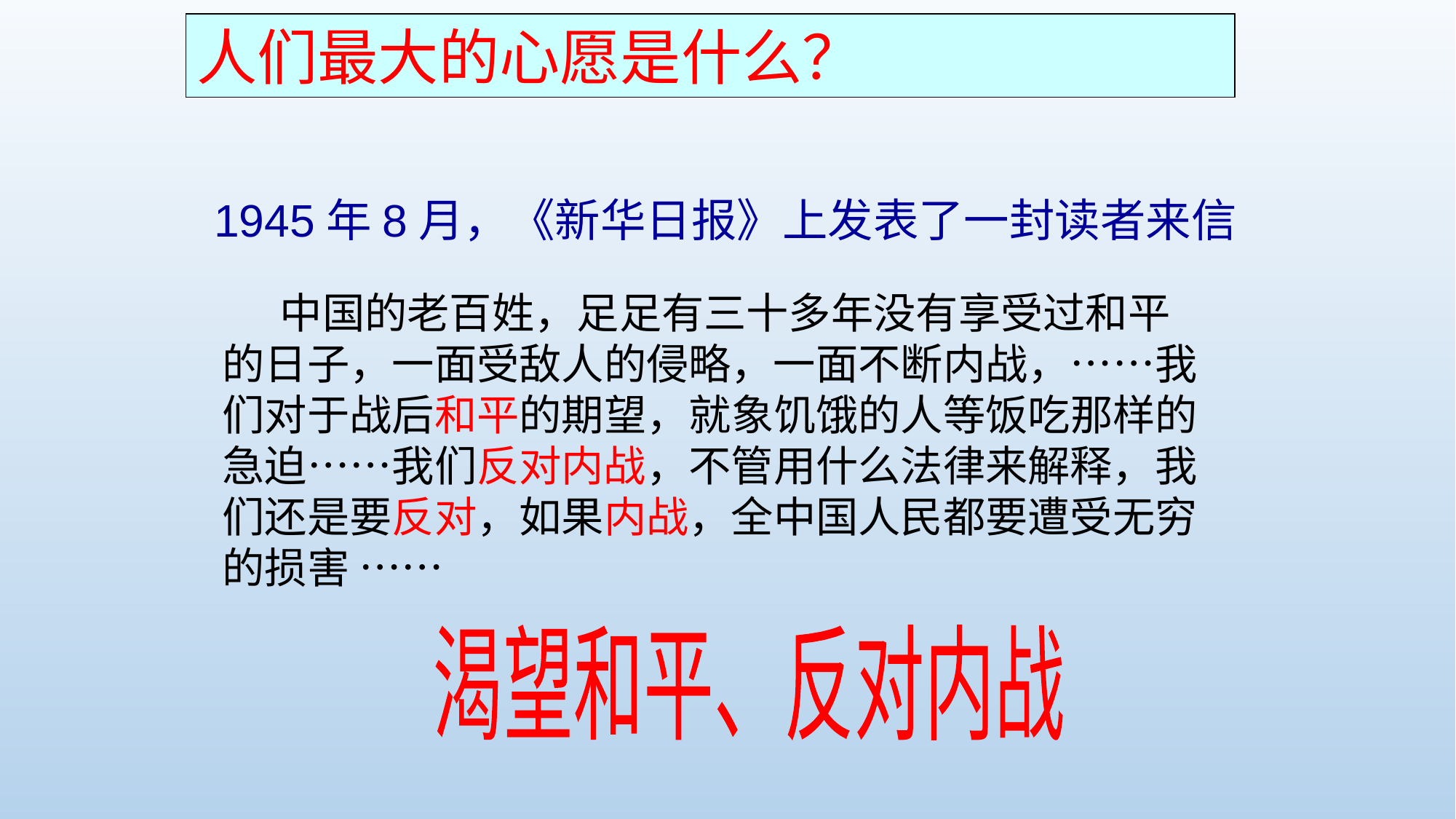

人们最大的心愿是什么？
1945年8月，《新华日报》上发表了一封读者来信
     中国的老百姓，足足有三十多年没有享受过和平的日子，一面受敌人的侵略，一面不断内战，……我们对于战后和平的期望，就象饥饿的人等饭吃那样的急迫……我们反对内战，不管用什么法律来解释，我们还是要反对，如果内战，全中国人民都要遭受无穷的损害 ……
渴望和平、反对内战